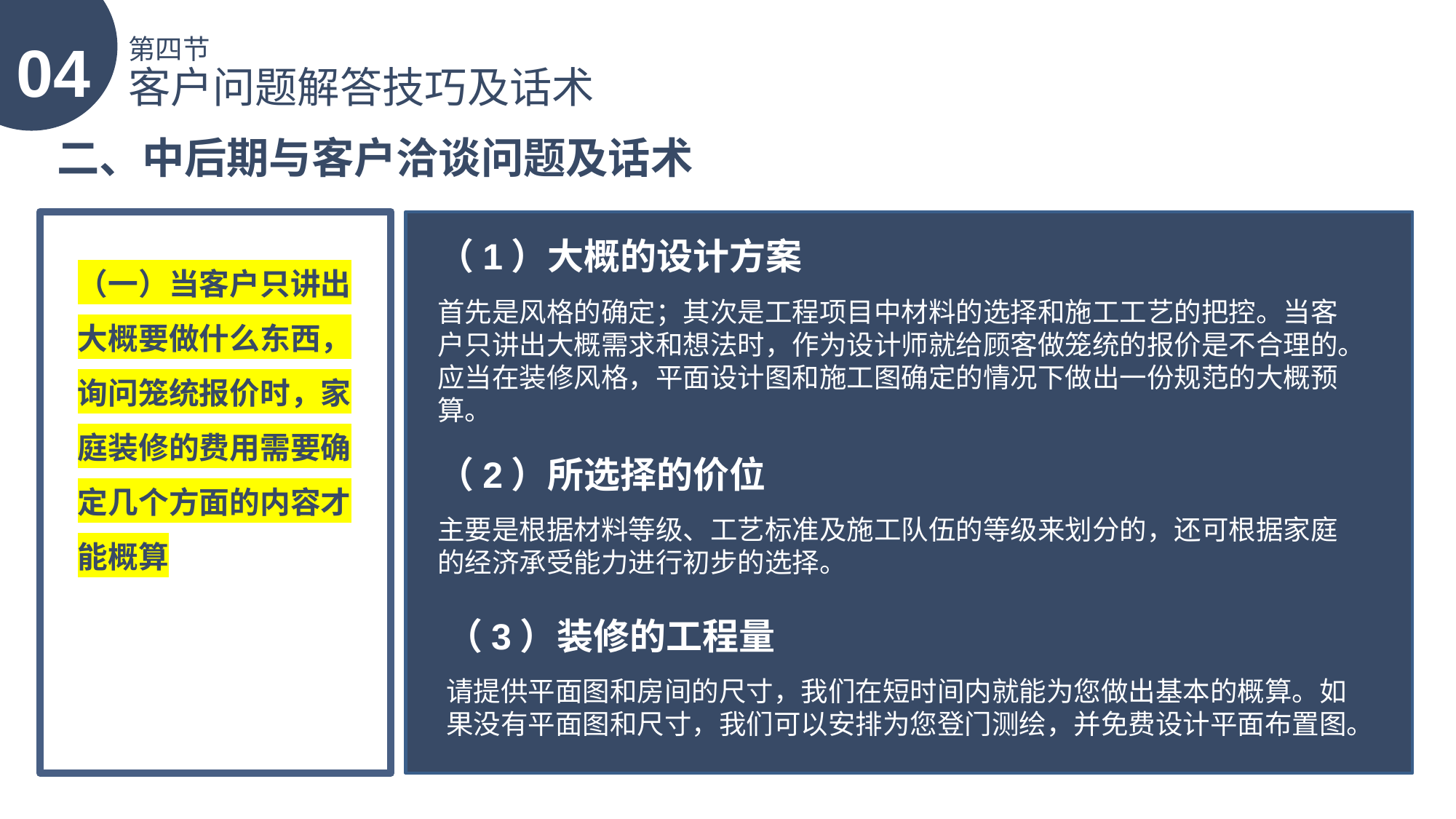

04
第四节
客户问题解答技巧及话术
二、中后期与客户洽谈问题及话术

（1）大概的设计方案
（一）当客户只讲出大概要做什么东西，询问笼统报价时，家庭装修的费用需要确定几个方面的内容才能概算
首先是风格的确定；其次是工程项目中材料的选择和施工工艺的把控。当客户只讲出大概需求和想法时，作为设计师就给顾客做笼统的报价是不合理的。应当在装修风格，平面设计图和施工图确定的情况下做出一份规范的大概预算。
（2）所选择的价位
主要是根据材料等级、工艺标准及施工队伍的等级来划分的，还可根据家庭的经济承受能力进行初步的选择。
（3）装修的工程量
请提供平面图和房间的尺寸，我们在短时间内就能为您做出基本的概算。如果没有平面图和尺寸，我们可以安排为您登门测绘，并免费设计平面布置图。